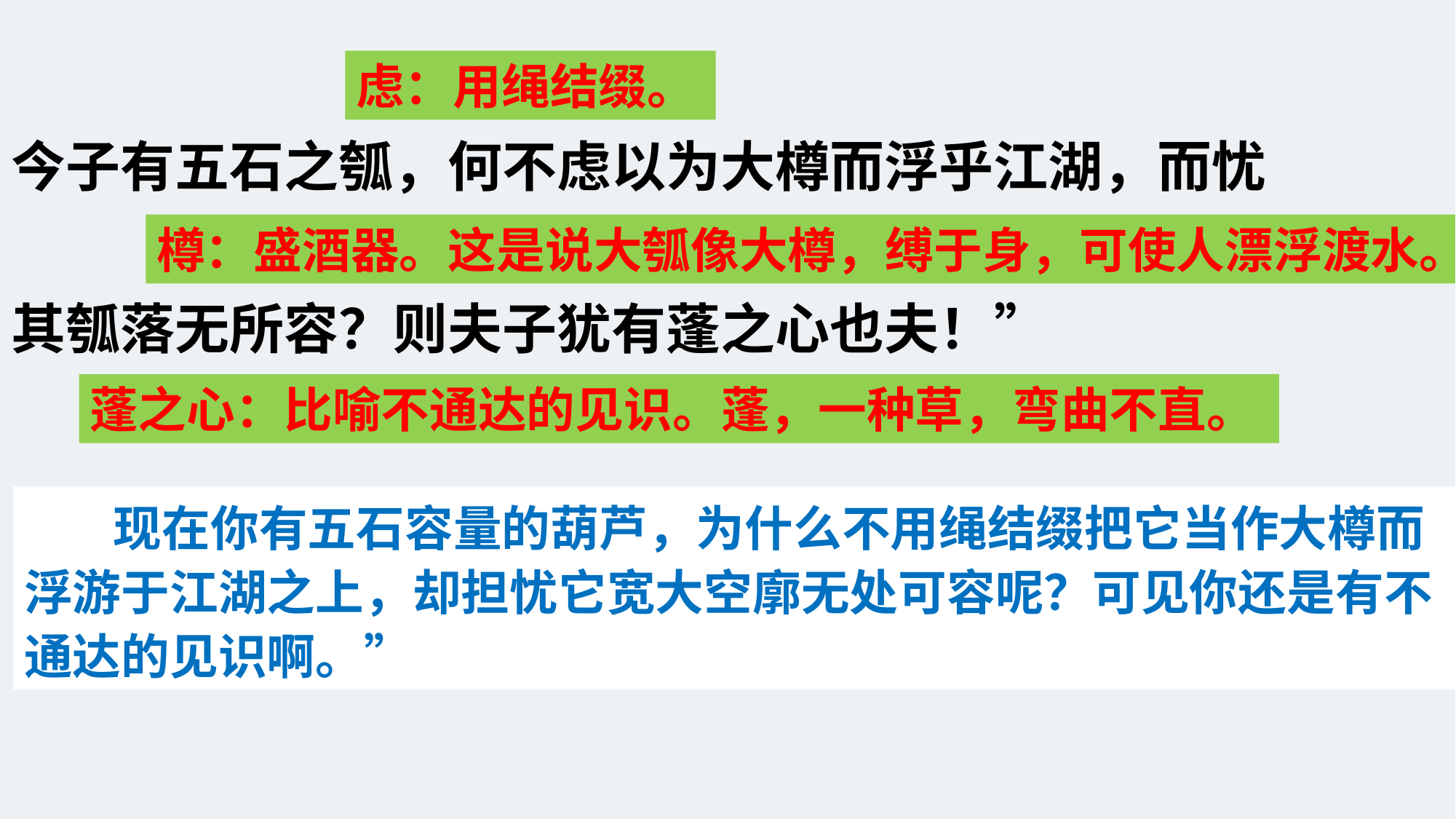

虑：用绳结缀。
今子有五石之瓠，何不虑以为大樽而浮乎江湖，而忧

其瓠落无所容？则夫子犹有蓬之心也夫！”
樽：盛酒器。这是说大瓠像大樽，缚于身，可使人漂浮渡水。
蓬之心：比喻不通达的见识。蓬，一种草，弯曲不直。
       现在你有五石容量的葫芦，为什么不用绳结缀把它当作大樽而浮游于江湖之上，却担忧它宽大空廓无处可容呢？可见你还是有不通达的见识啊。”